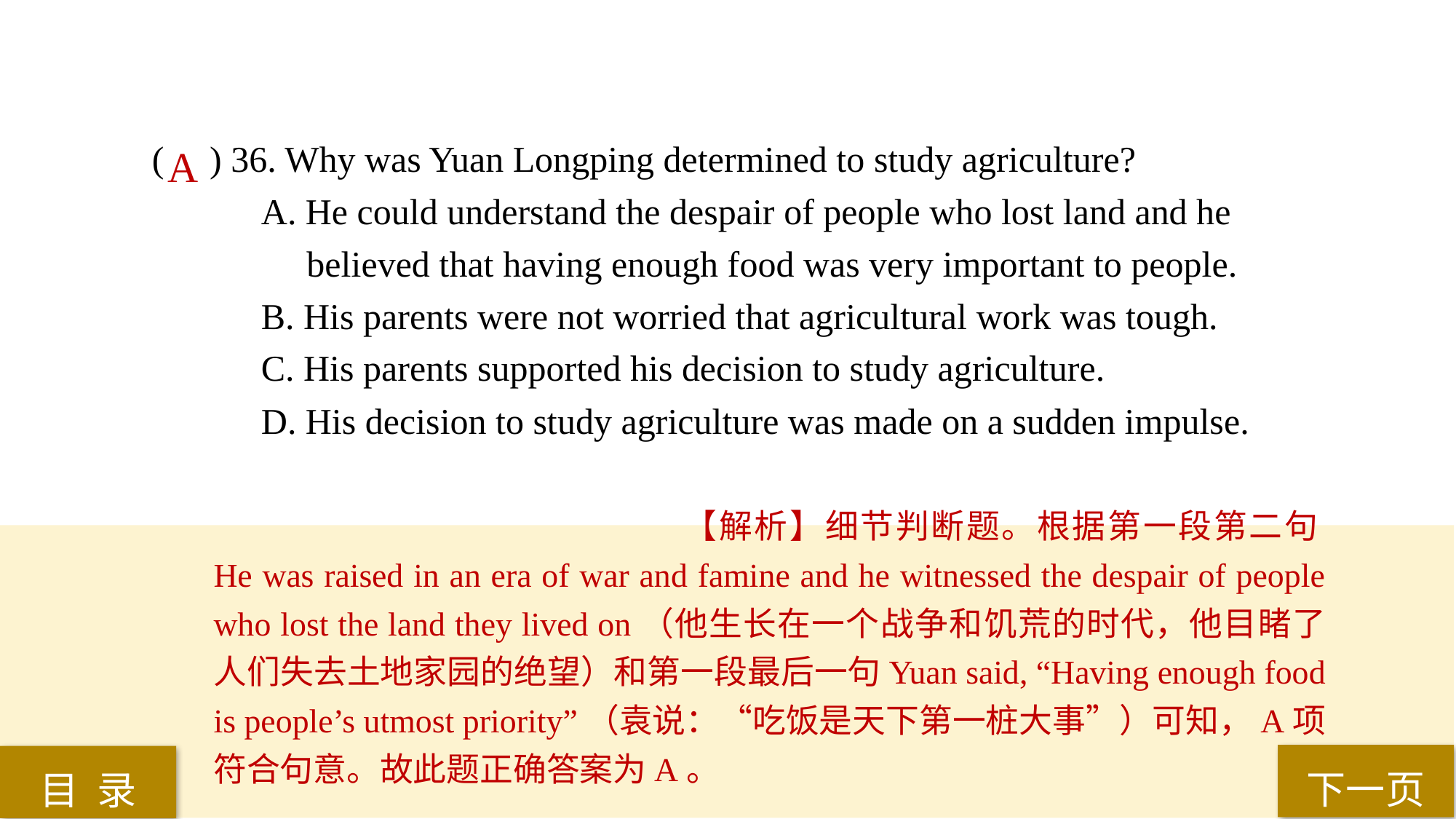

(     ) 36. Why was Yuan Longping determined to study agriculture?
A. He could understand the despair of people who lost land and he
     believed that having enough food was very important to people.
B. His parents were not worried that agricultural work was tough.
C. His parents supported his decision to study agriculture.
D. His decision to study agriculture was made on a sudden impulse.
A
【解析】细节判断题。根据第一段第二句He was raised in an era of war and famine and he witnessed the despair of people who lost the land they lived on（他生长在一个战争和饥荒的时代，他目睹了人们失去土地家园的绝望）和第一段最后一句Yuan said, “Having enough food is people’s utmost priority”（袁说：“吃饭是天下第一桩大事”）可知，A项符合句意。故此题正确答案为A。